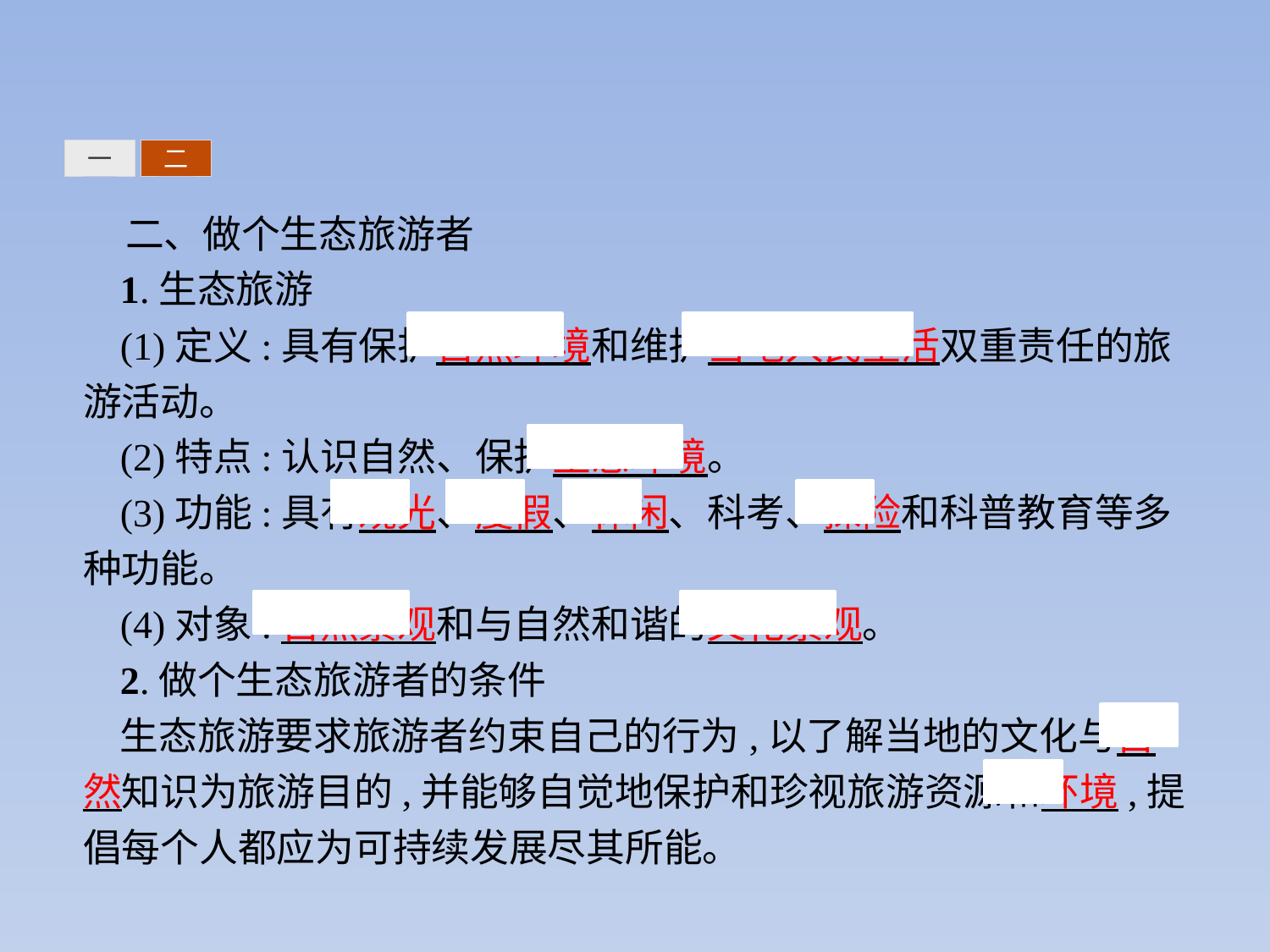

一
二
二、做个生态旅游者
1.生态旅游
(1)定义:具有保护自然环境和维护当地人民生活双重责任的旅游活动。
(2)特点:认识自然、保护生态环境。
(3)功能:具有观光、度假、休闲、科考、探险和科普教育等多种功能。
(4)对象:自然景观和与自然和谐的文化景观。
2.做个生态旅游者的条件
生态旅游要求旅游者约束自己的行为,以了解当地的文化与自然知识为旅游目的,并能够自觉地保护和珍视旅游资源和环境,提倡每个人都应为可持续发展尽其所能。